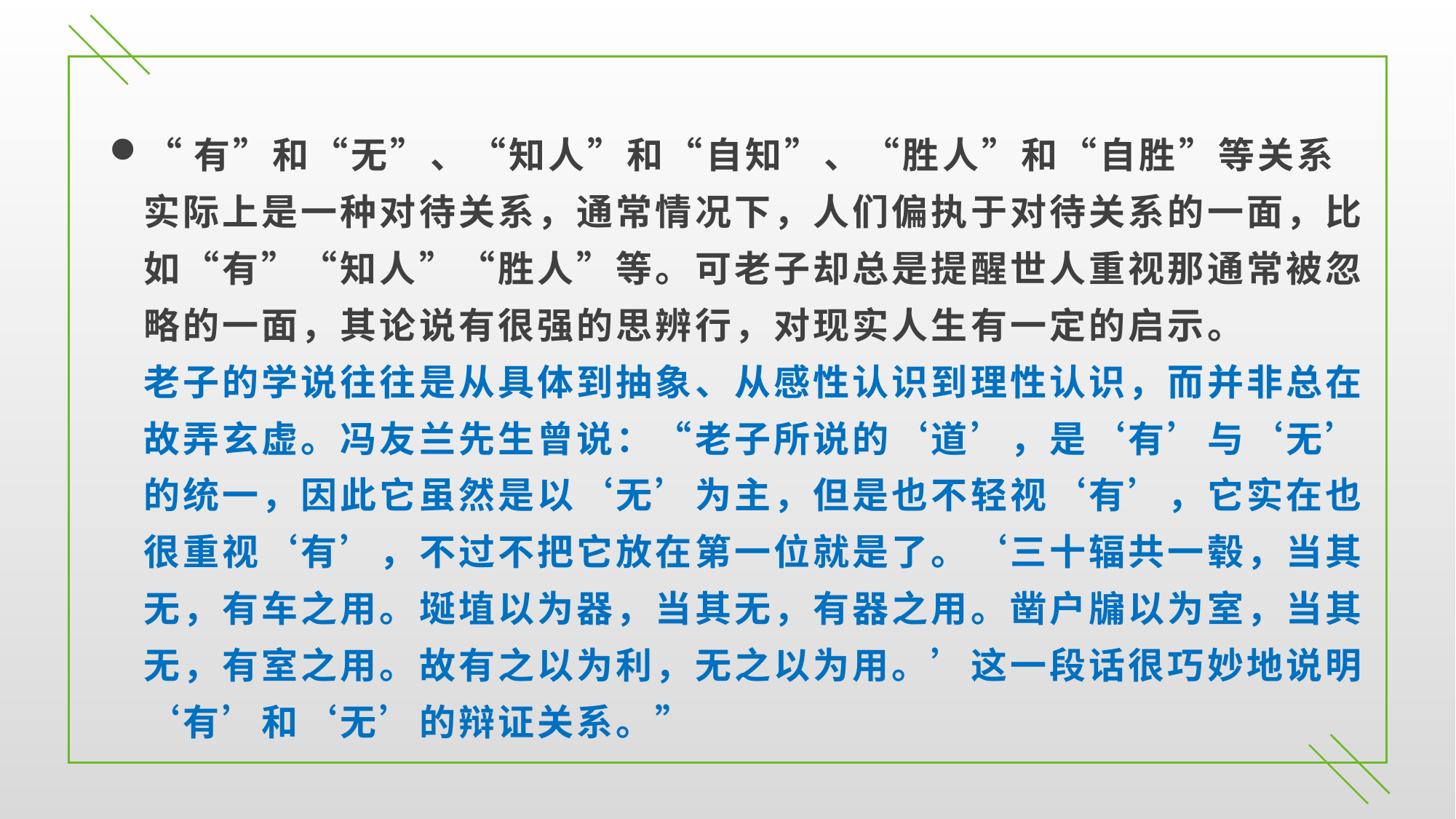

“有”和“无”、“知人”和“自知”、“胜人”和“自胜”等关系实际上是一种对待关系，通常情况下，人们偏执于对待关系的一面，比如“有”“知人”“胜人”等。可老子却总是提醒世人重视那通常被忽略的一面，其论说有很强的思辨行，对现实人生有一定的启示。
老子的学说往往是从具体到抽象、从感性认识到理性认识，而并非总在故弄玄虚。冯友兰先生曾说：“老子所说的‘道’，是‘有’与‘无’的统一，因此它虽然是以‘无’为主，但是也不轻视‘有’，它实在也很重视‘有’，不过不把它放在第一位就是了。‘三十辐共一毂，当其无，有车之用。埏埴以为器，当其无，有器之用。凿户牖以为室，当其无，有室之用。故有之以为利，无之以为用。’这一段话很巧妙地说明‘有’和‘无’的辩证关系。”